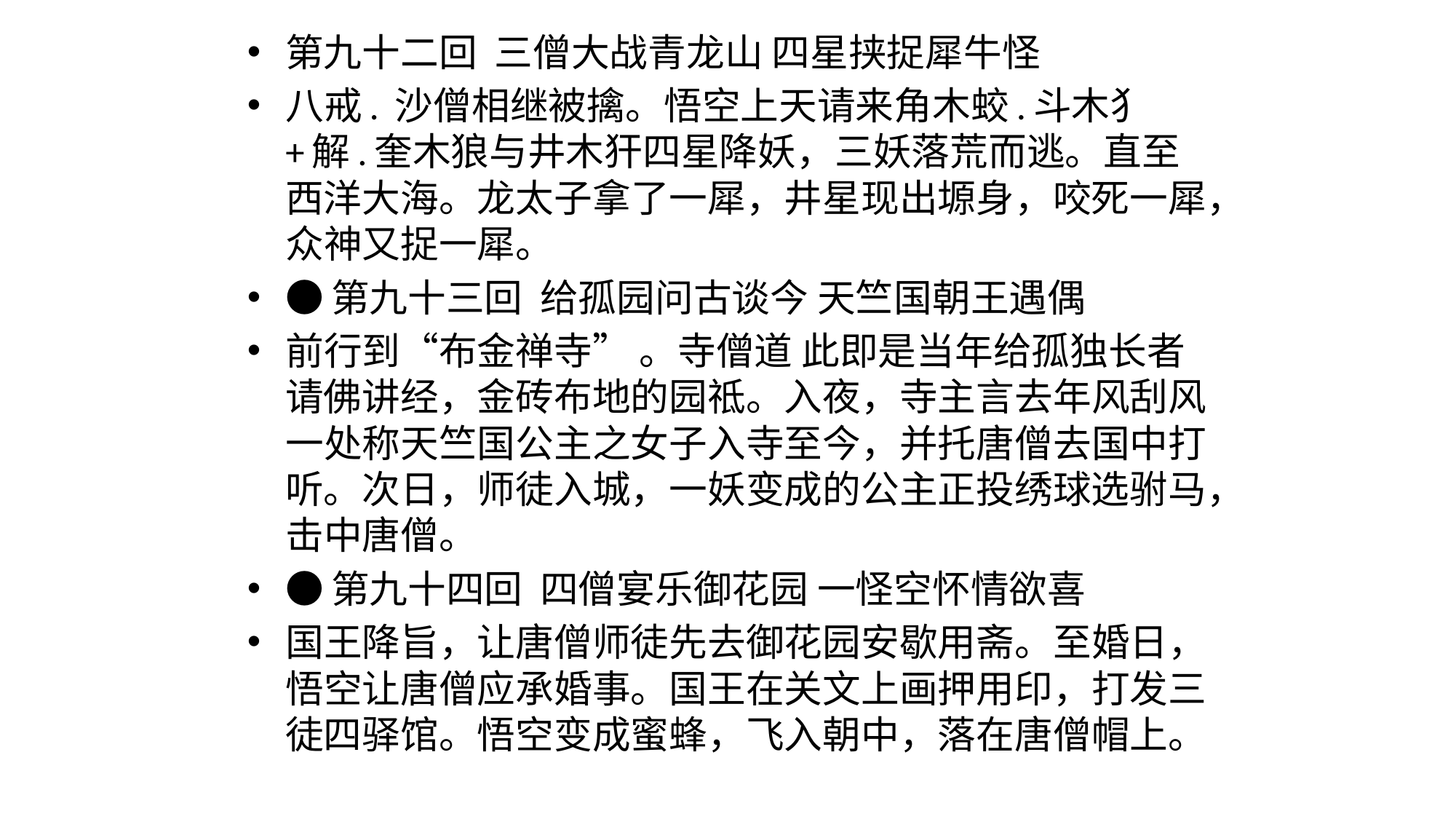

第九十二回  三僧大战青龙山 四星挟捉犀牛怪
八戒. 沙僧相继被擒。悟空上天请来角木蛟.斗木犭+解.奎木狼与井木犴四星降妖，三妖落荒而逃。直至西洋大海。龙太子拿了一犀，井星现出塬身，咬死一犀，众神又捉一犀。
●第九十三回  给孤园问古谈今 天竺国朝王遇偶
前行到“布金禅寺” 。寺僧道 此即是当年给孤独长者请佛讲经，金砖布地的园祗。入夜，寺主言去年风刮风一处称天竺国公主之女子入寺至今，并托唐僧去国中打听。次日，师徒入城，一妖变成的公主正投绣球选驸马，击中唐僧。
●第九十四回  四僧宴乐御花园 一怪空怀情欲喜
国王降旨，让唐僧师徒先去御花园安歇用斋。至婚日，悟空让唐僧应承婚事。国王在关文上画押用印，打发三徒四驿馆。悟空变成蜜蜂，飞入朝中，落在唐僧帽上。

#